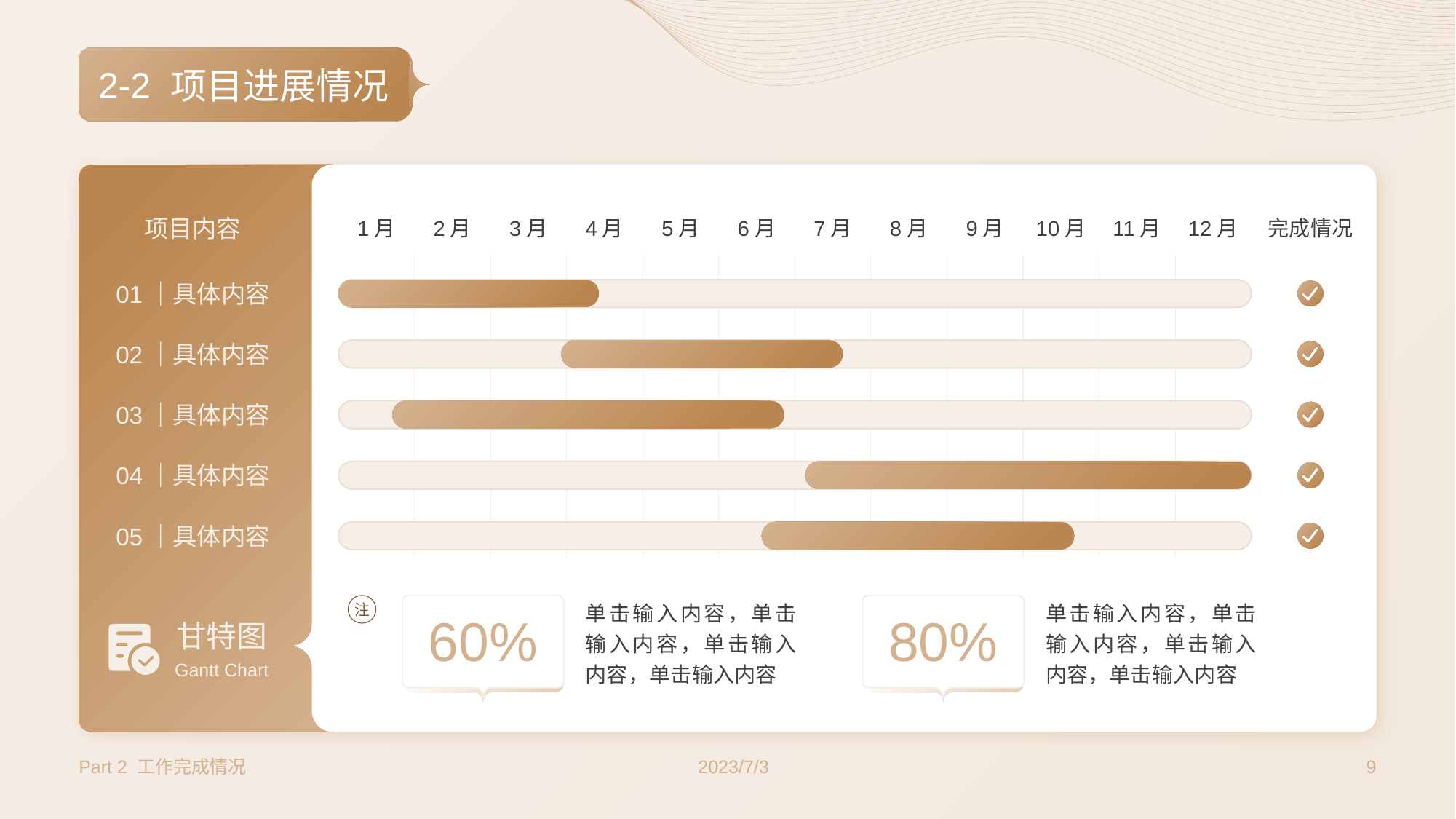

2-2
# 项目进展情况

项目内容
01｜具体内容

02｜具体内容
03｜具体内容
04｜具体内容
05｜具体内容
甘特图

Gantt Chart

1月
2月
3月
4月
5月
6月
7月
8月
9月
10月
11月
12月
完成情况

注

60%

单击输入内容，单击输入内容，单击输入内容，单击输入内容

80%

单击输入内容，单击输入内容，单击输入内容，单击输入内容
Part 2 工作完成情况
2023/7/3
9